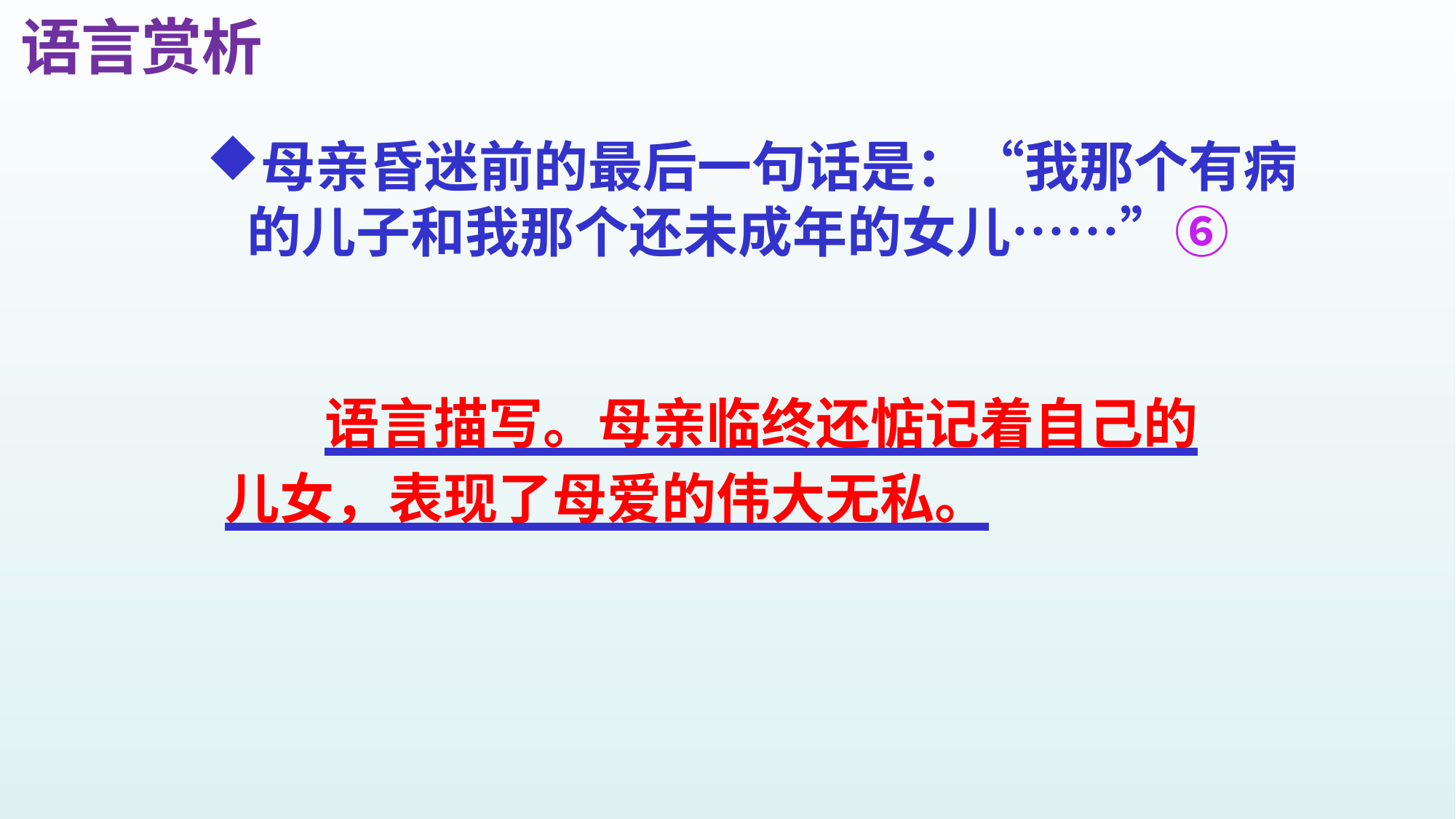

语言赏析
母亲昏迷前的最后一句话是：“我那个有病的儿子和我那个还未成年的女儿……”⑥

       语言描写。母亲临终还惦记着自己的儿女，表现了母爱的伟大无私。